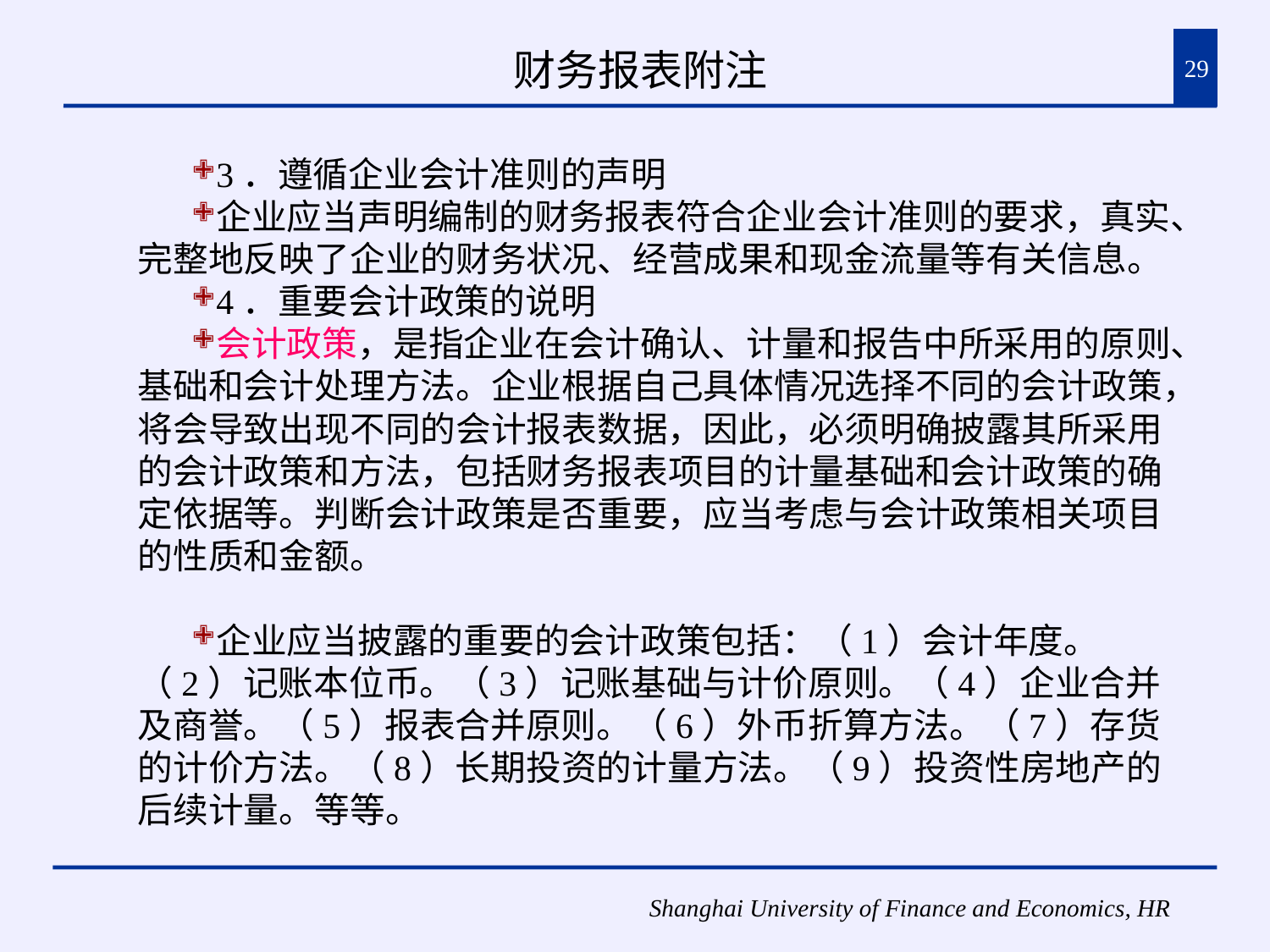

# 财务报表附注
29
3．遵循企业会计准则的声明
企业应当声明编制的财务报表符合企业会计准则的要求，真实、完整地反映了企业的财务状况、经营成果和现金流量等有关信息。
4．重要会计政策的说明
会计政策，是指企业在会计确认、计量和报告中所采用的原则、基础和会计处理方法。企业根据自己具体情况选择不同的会计政策，将会导致出现不同的会计报表数据，因此，必须明确披露其所采用的会计政策和方法，包括财务报表项目的计量基础和会计政策的确定依据等。判断会计政策是否重要，应当考虑与会计政策相关项目的性质和金额。

企业应当披露的重要的会计政策包括：（1）会计年度。（2）记账本位币。（3）记账基础与计价原则。（4）企业合并及商誉。（5）报表合并原则。（6）外币折算方法。（7）存货的计价方法。（8）长期投资的计量方法。（9）投资性房地产的后续计量。等等。